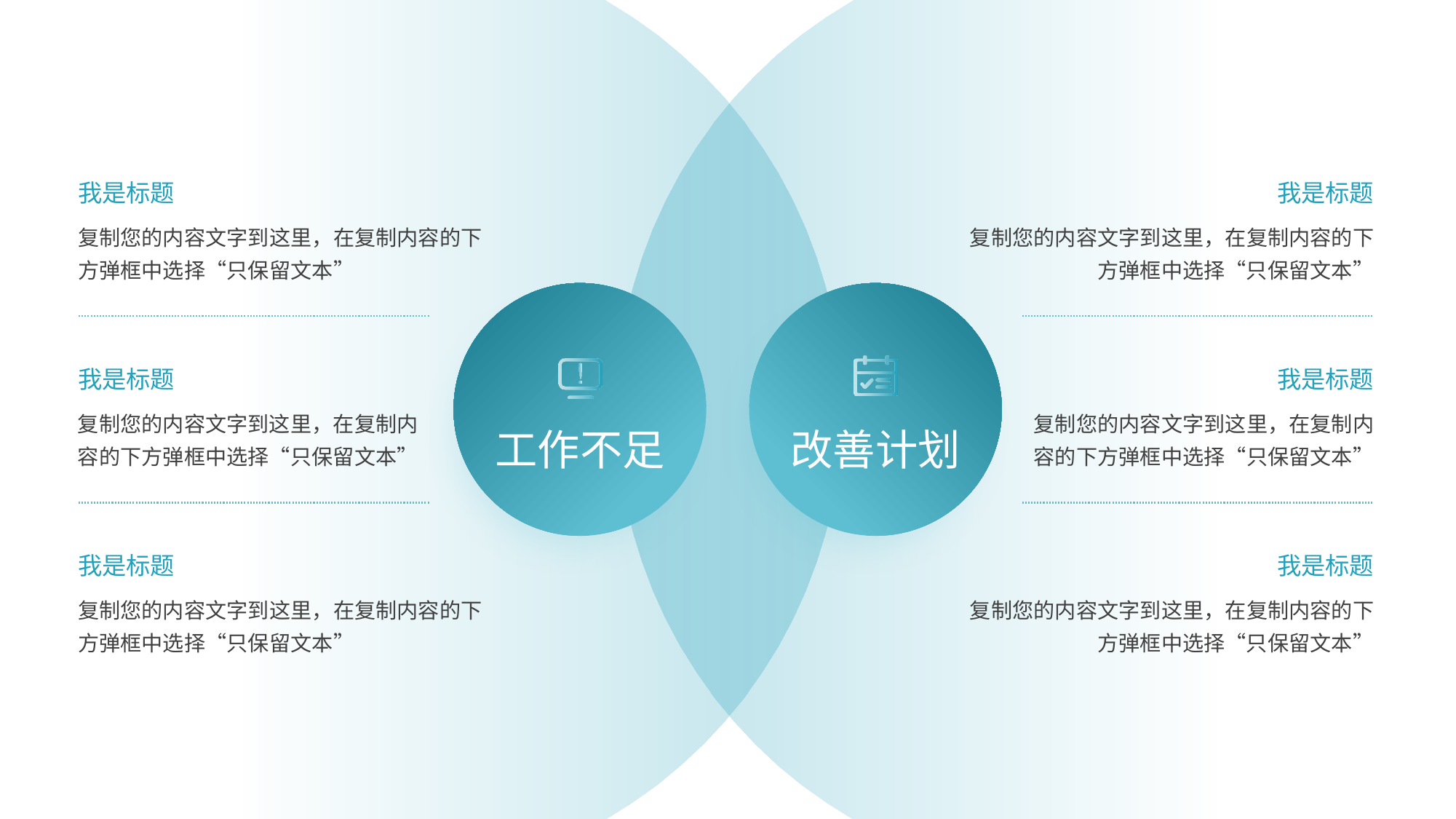

我是标题
我是标题
复制您的内容文字到这里，在复制内容的下方弹框中选择“只保留文本”
复制您的内容文字到这里，在复制内容的下方弹框中选择“只保留文本”

我是标题
我是标题
复制您的内容文字到这里，在复制内容的下方弹框中选择“只保留文本”
复制您的内容文字到这里，在复制内容的下方弹框中选择“只保留文本”
工作不足
改善计划
我是标题
我是标题
复制您的内容文字到这里，在复制内容的下方弹框中选择“只保留文本”
复制您的内容文字到这里，在复制内容的下方弹框中选择“只保留文本”